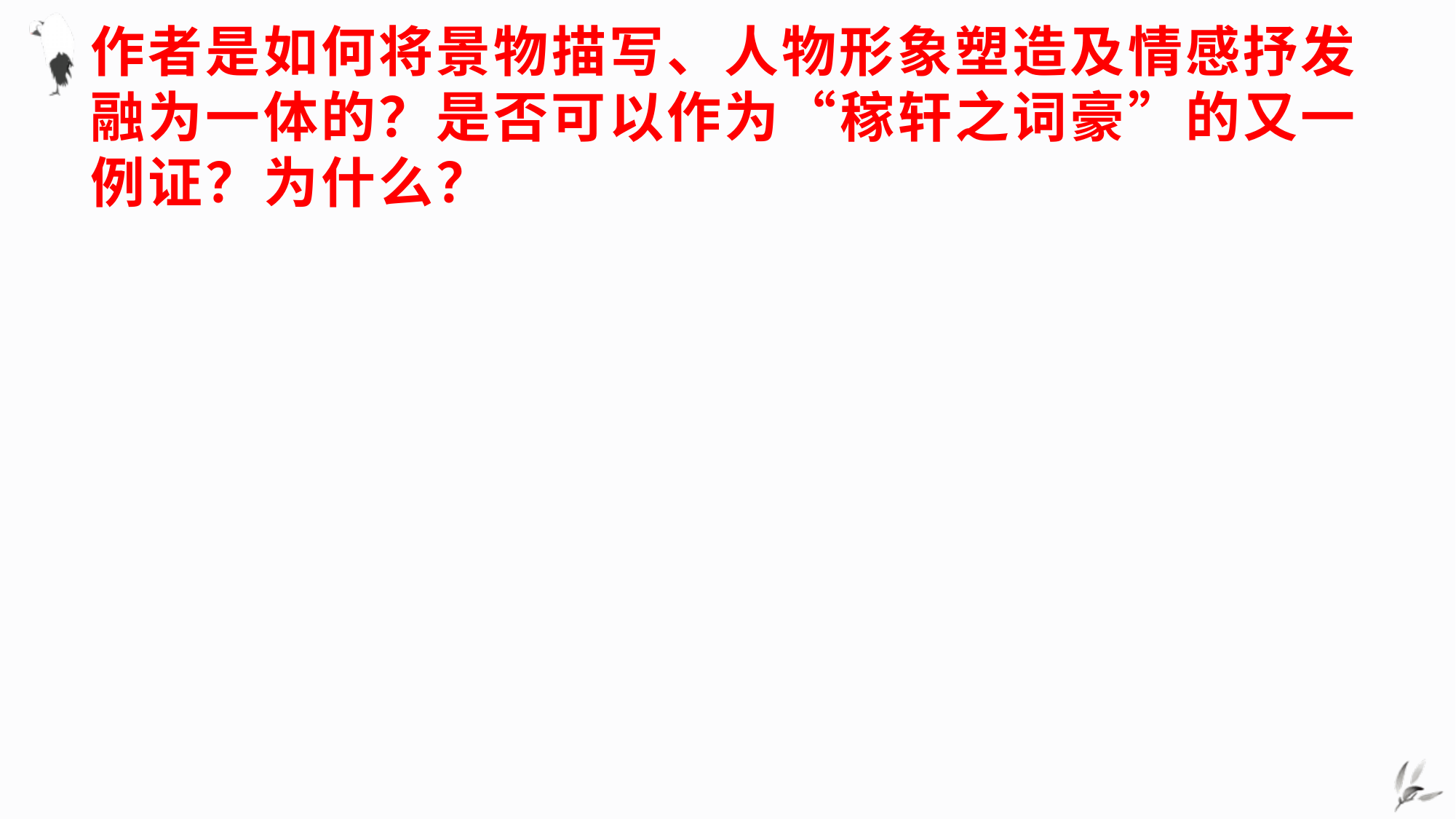

# 作者是如何将景物描写、人物形象塑造及情感抒发融为一体的？是否可以作为“稼轩之词豪”的又一例证？为什么？